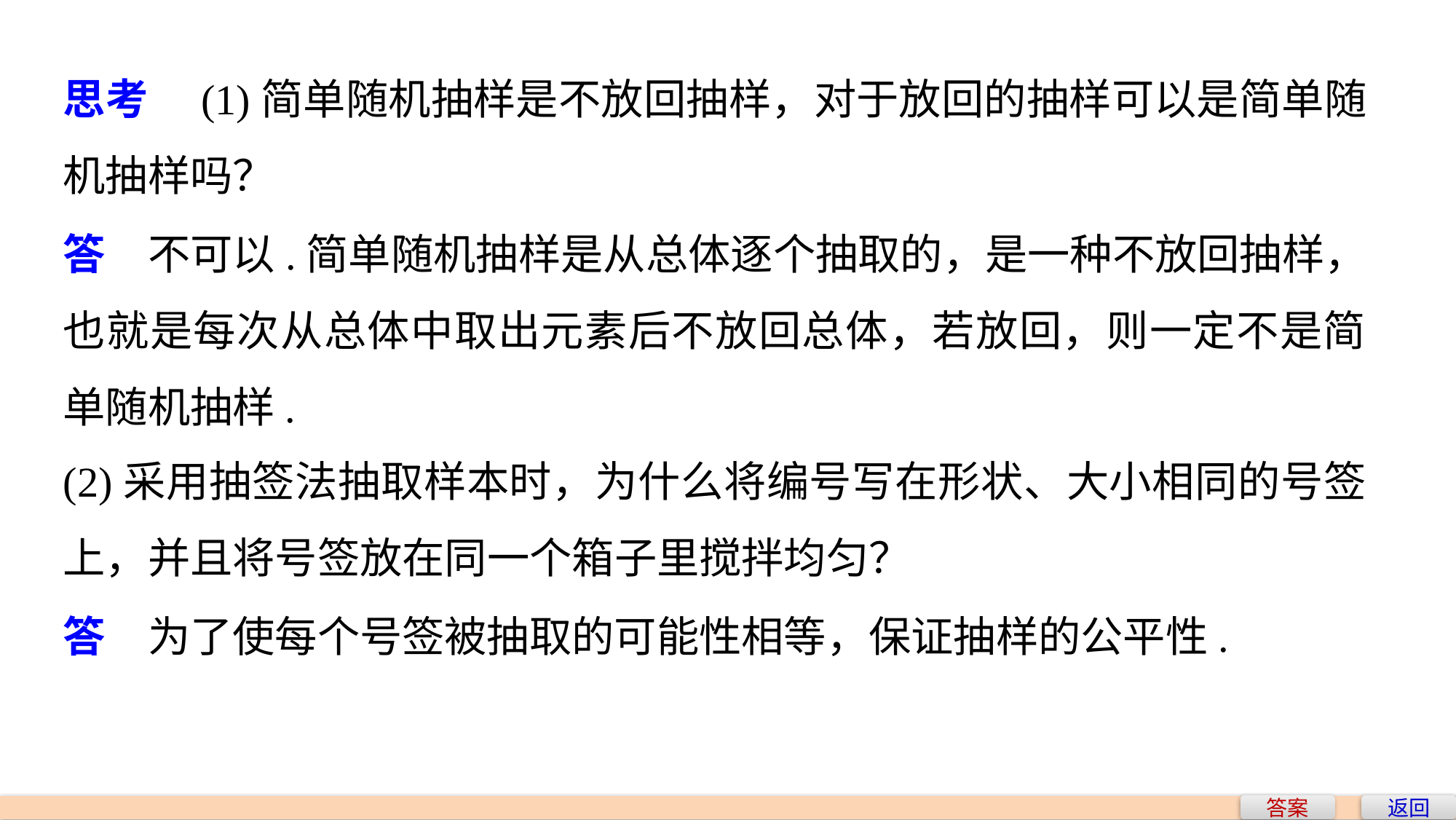

思考　(1)简单随机抽样是不放回抽样，对于放回的抽样可以是简单随机抽样吗？
答　不可以.简单随机抽样是从总体逐个抽取的，是一种不放回抽样，也就是每次从总体中取出元素后不放回总体，若放回，则一定不是简单随机抽样.
(2)采用抽签法抽取样本时，为什么将编号写在形状、大小相同的号签上，并且将号签放在同一个箱子里搅拌均匀？
答　为了使每个号签被抽取的可能性相等，保证抽样的公平性.
答案
返回